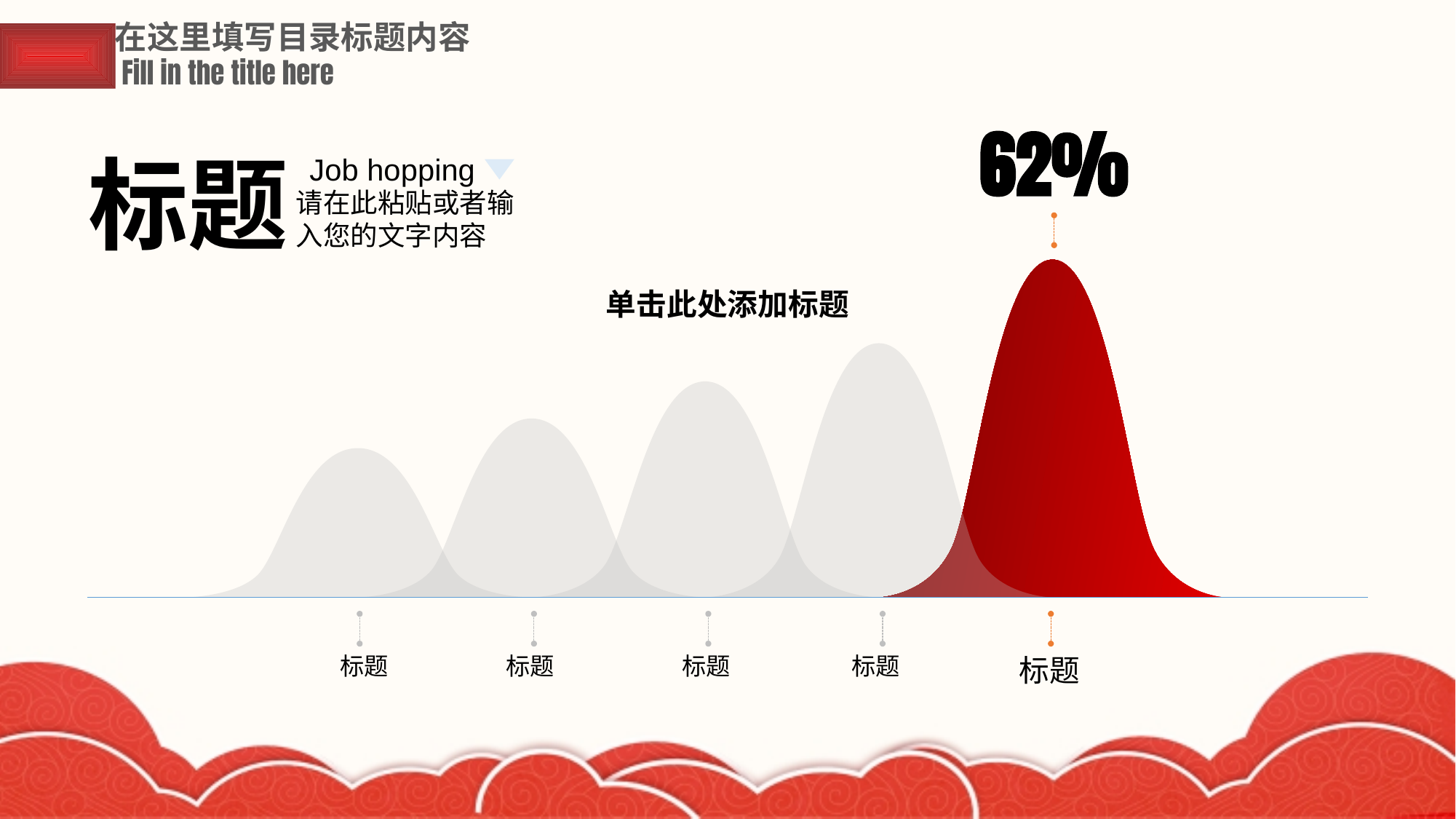

在这里填写目录标题内容

Fill in the title here
62%
标题
Job hopping

请在此粘贴或者输入您的文字内容

单击此处添加标题

标题
标题
标题
标题
标题